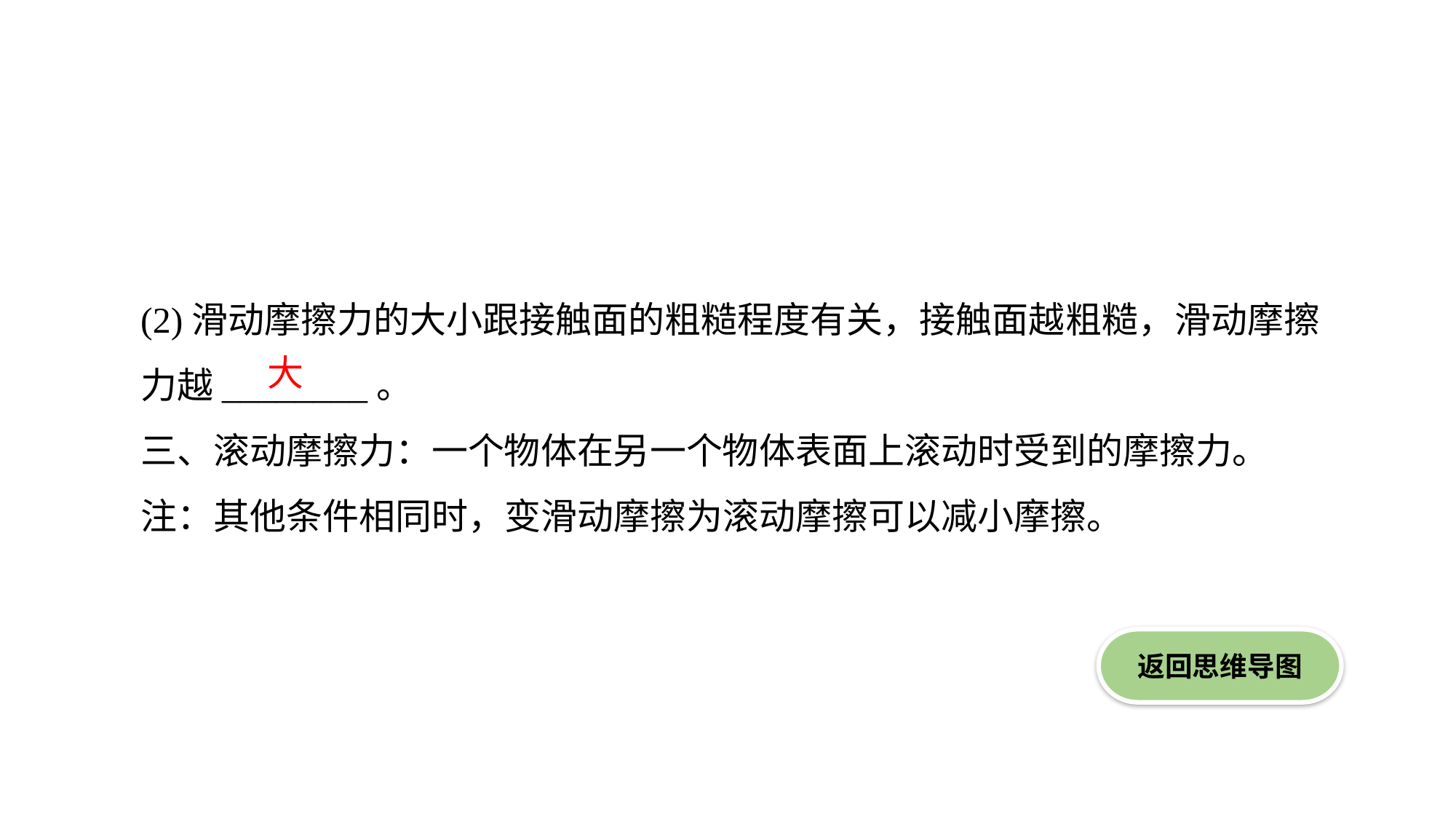

(2)滑动摩擦力的大小跟接触面的粗糙程度有关，接触面越粗糙，滑动摩擦力越________。
三、滚动摩擦力：一个物体在另一个物体表面上滚动时受到的摩擦力。
注：其他条件相同时，变滑动摩擦为滚动摩擦可以减小摩擦。
大
返回思维导图